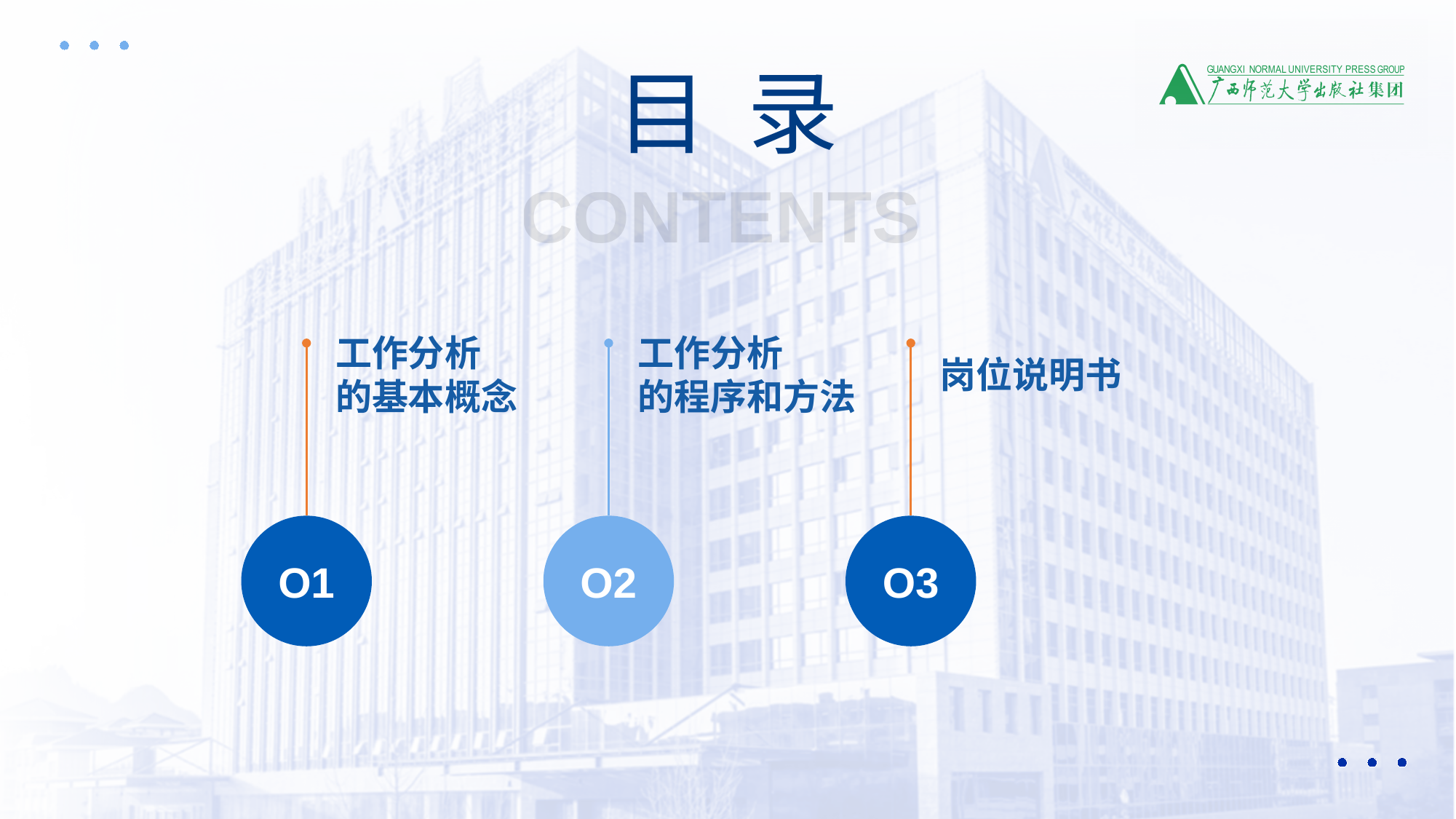

目  录
CONTENTS
工作分析
的基本概念
工作分析
的程序和方法
岗位说明书
O1
O2
O3